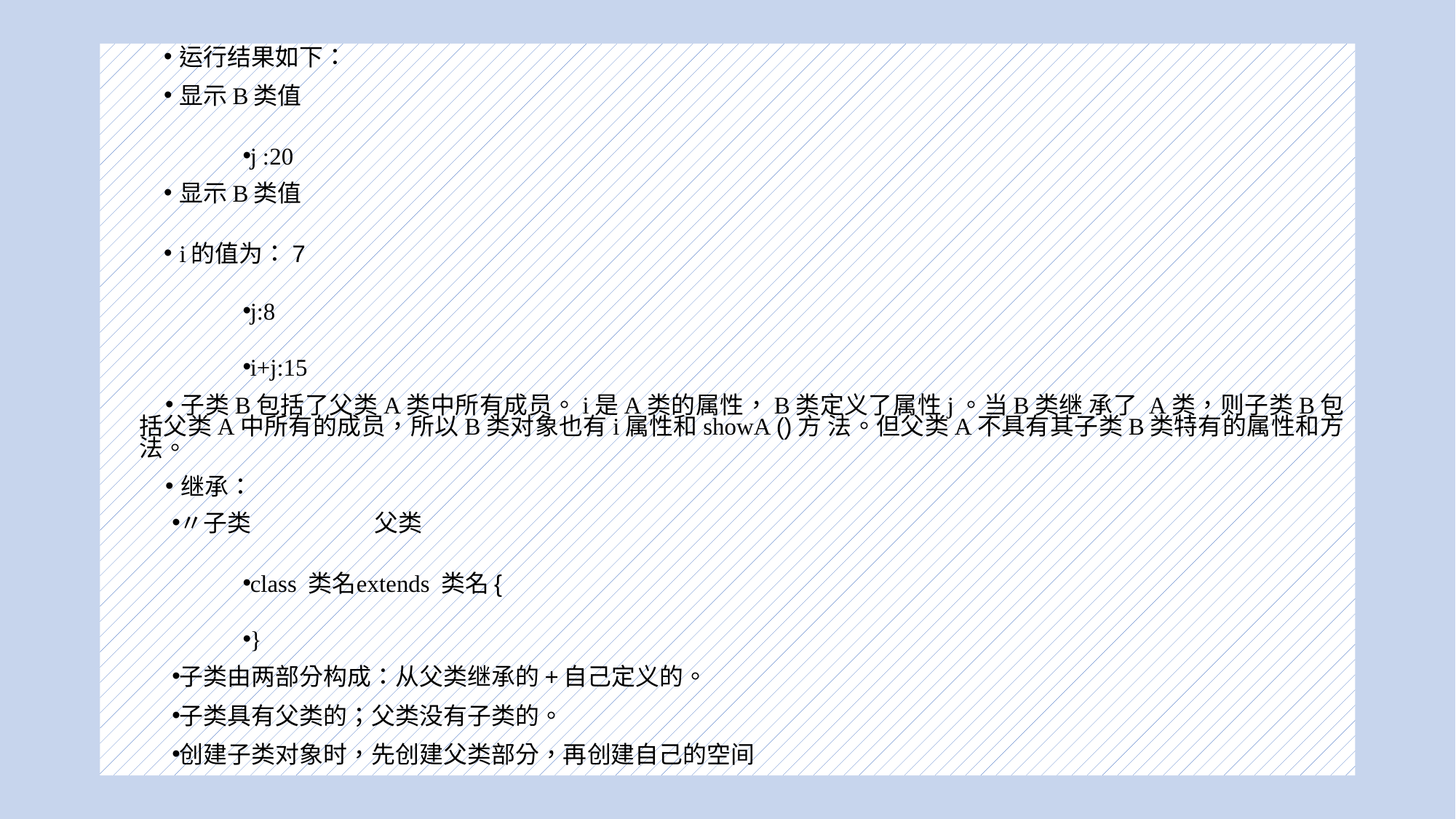

#
运行结果如下：
显示B类值
j :20
显示B类值
i的值为：7
j:8
i+j:15
子类B包括了父类A类中所有成员。i是A类的属性，B类定义了属性j。当B类继 承了 A类，则子类B包括父类A中所有的成员，所以B类对象也有i属性和showA ()方 法。但父类A不具有其子类B类特有的属性和方法。
继承：
〃子类	父类
class 类名	extends 类名{
}
子类由两部分构成：从父类继承的+自己定义的。
子类具有父类的；父类没有子类的。
创建子类对象时，先创建父类部分，再创建自己的空间